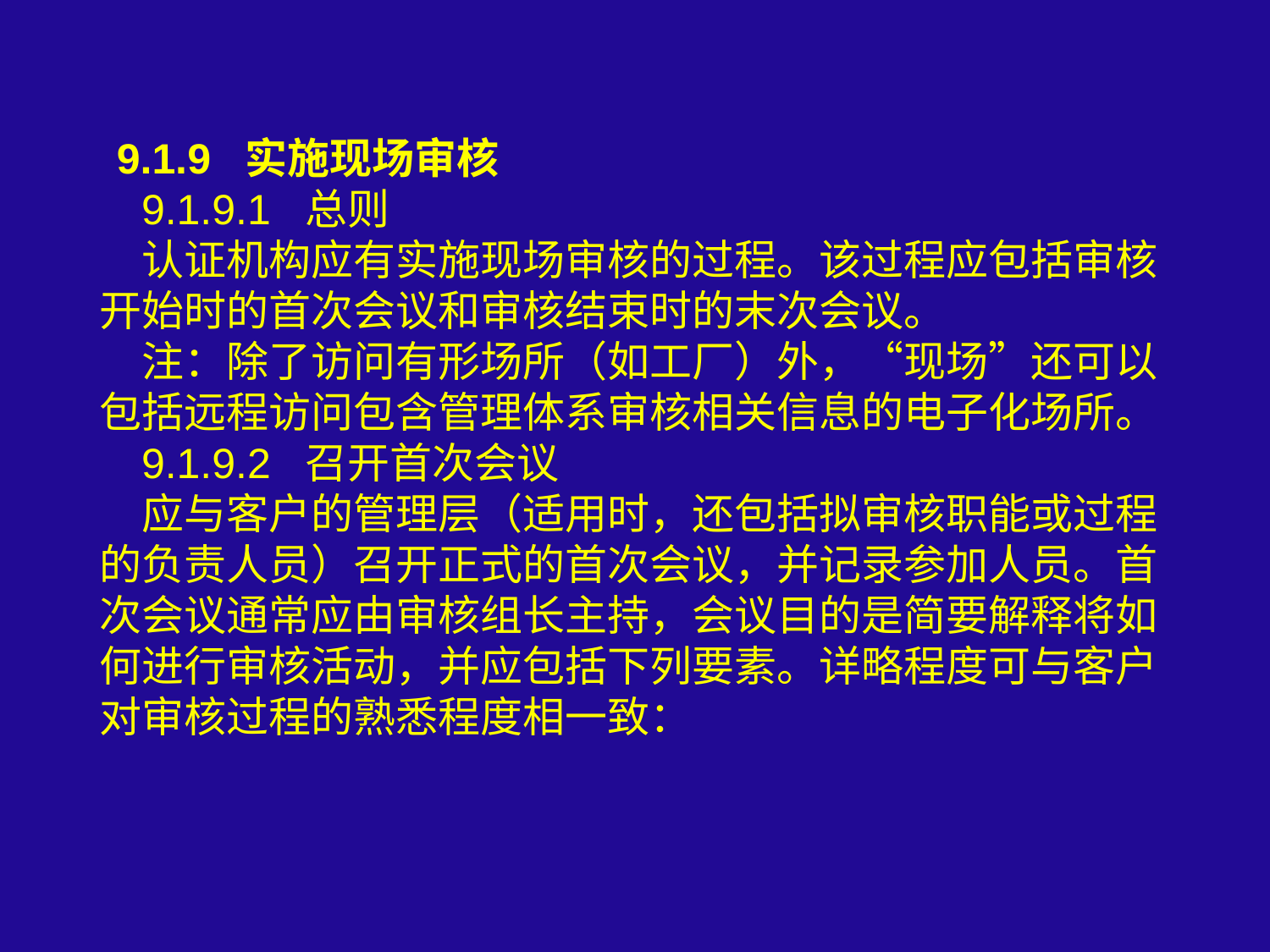

9.1.9  实施现场审核
9.1.9.1  总则
认证机构应有实施现场审核的过程。该过程应包括审核开始时的首次会议和审核结束时的末次会议。
注：除了访问有形场所（如工厂）外，“现场”还可以包括远程访问包含管理体系审核相关信息的电子化场所。
9.1.9.2  召开首次会议
应与客户的管理层（适用时，还包括拟审核职能或过程的负责人员）召开正式的首次会议，并记录参加人员。首次会议通常应由审核组长主持，会议目的是简要解释将如何进行审核活动，并应包括下列要素。详略程度可与客户对审核过程的熟悉程度相一致：